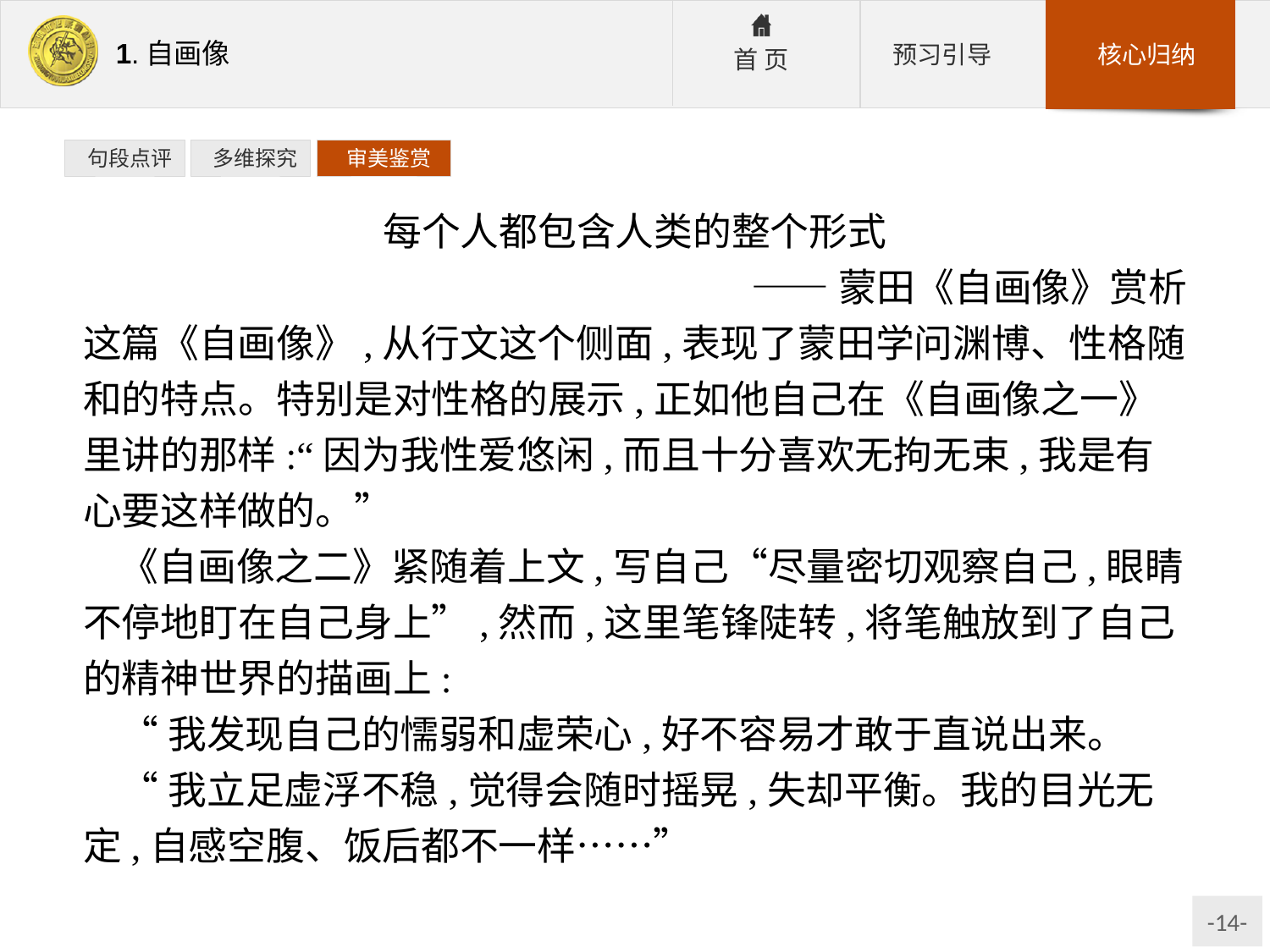

句段点评
 多维探究
 审美鉴赏
每个人都包含人类的整个形式
——蒙田《自画像》赏析
这篇《自画像》,从行文这个侧面,表现了蒙田学问渊博、性格随和的特点。特别是对性格的展示,正如他自己在《自画像之一》里讲的那样:“因为我性爱悠闲,而且十分喜欢无拘无束,我是有心要这样做的。”
《自画像之二》紧随着上文,写自己“尽量密切观察自己,眼睛不停地盯在自己身上”,然而,这里笔锋陡转,将笔触放到了自己的精神世界的描画上:
“我发现自己的懦弱和虚荣心,好不容易才敢于直说出来。
“我立足虚浮不稳,觉得会随时摇晃,失却平衡。我的目光无定,自感空腹、饭后都不一样……”